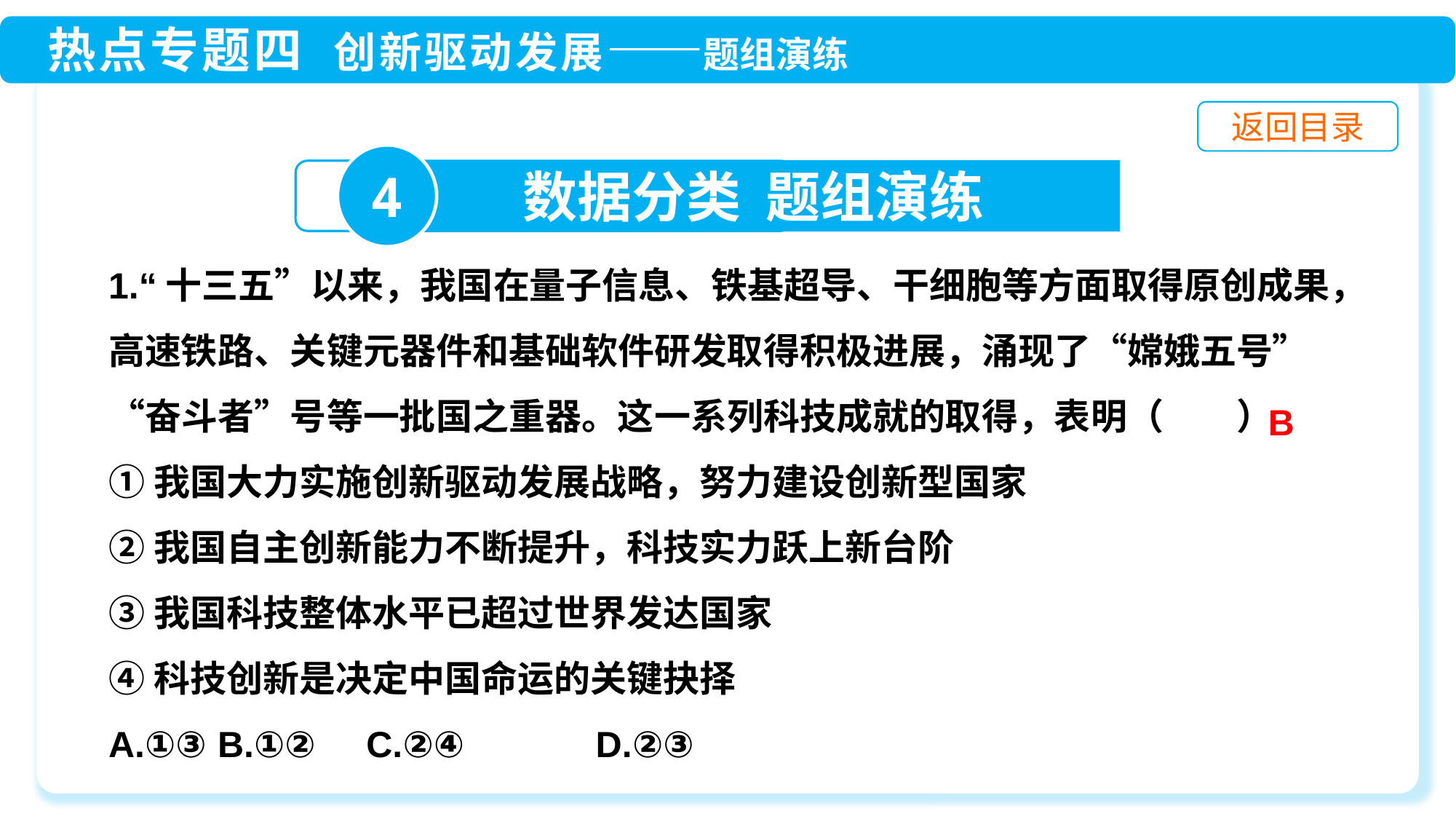

4

数据分类  题组演练
1.“十三五”以来，我国在量子信息、铁基超导、干细胞等方面取得原创成果，高速铁路、关键元器件和基础软件研发取得积极进展，涌现了“嫦娥五号”“奋斗者”号等一批国之重器。这一系列科技成就的取得，表明（　　）
①我国大力实施创新驱动发展战略，努力建设创新型国家
②我国自主创新能力不断提升，科技实力跃上新台阶
③我国科技整体水平已超过世界发达国家
④科技创新是决定中国命运的关键抉择
A.①③	B.①②     C.②④	     D.②③
B